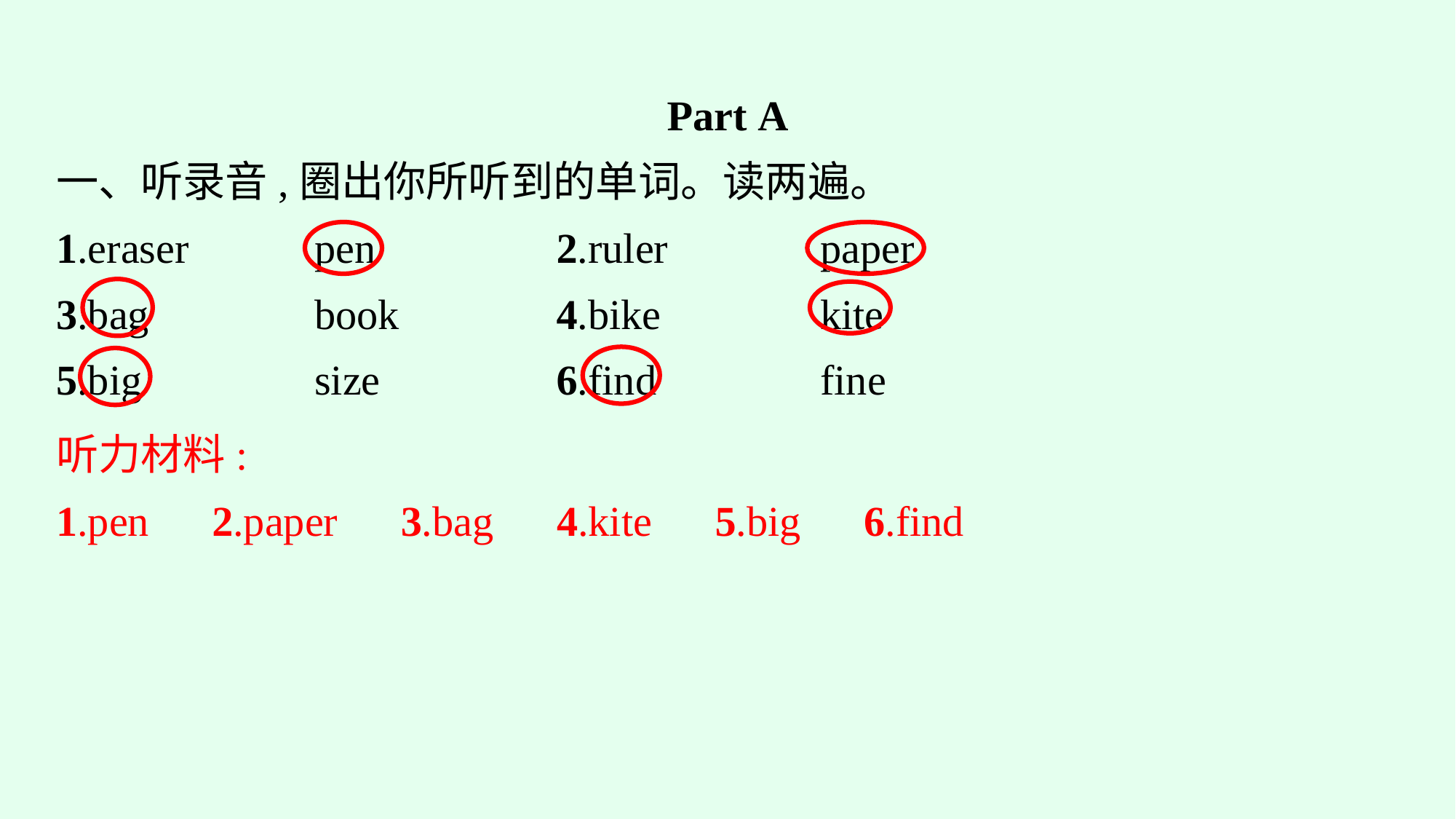

Part A
一、听录音,圈出你所听到的单词。读两遍。
1.eraser　　	pen　　　　	2.ruler　　	paper
3.bag		book		4.bike		kite
5.big		size		6.find		fine

听力材料:
1.pen　2.paper　3.bag　4.kite　5.big　6.find